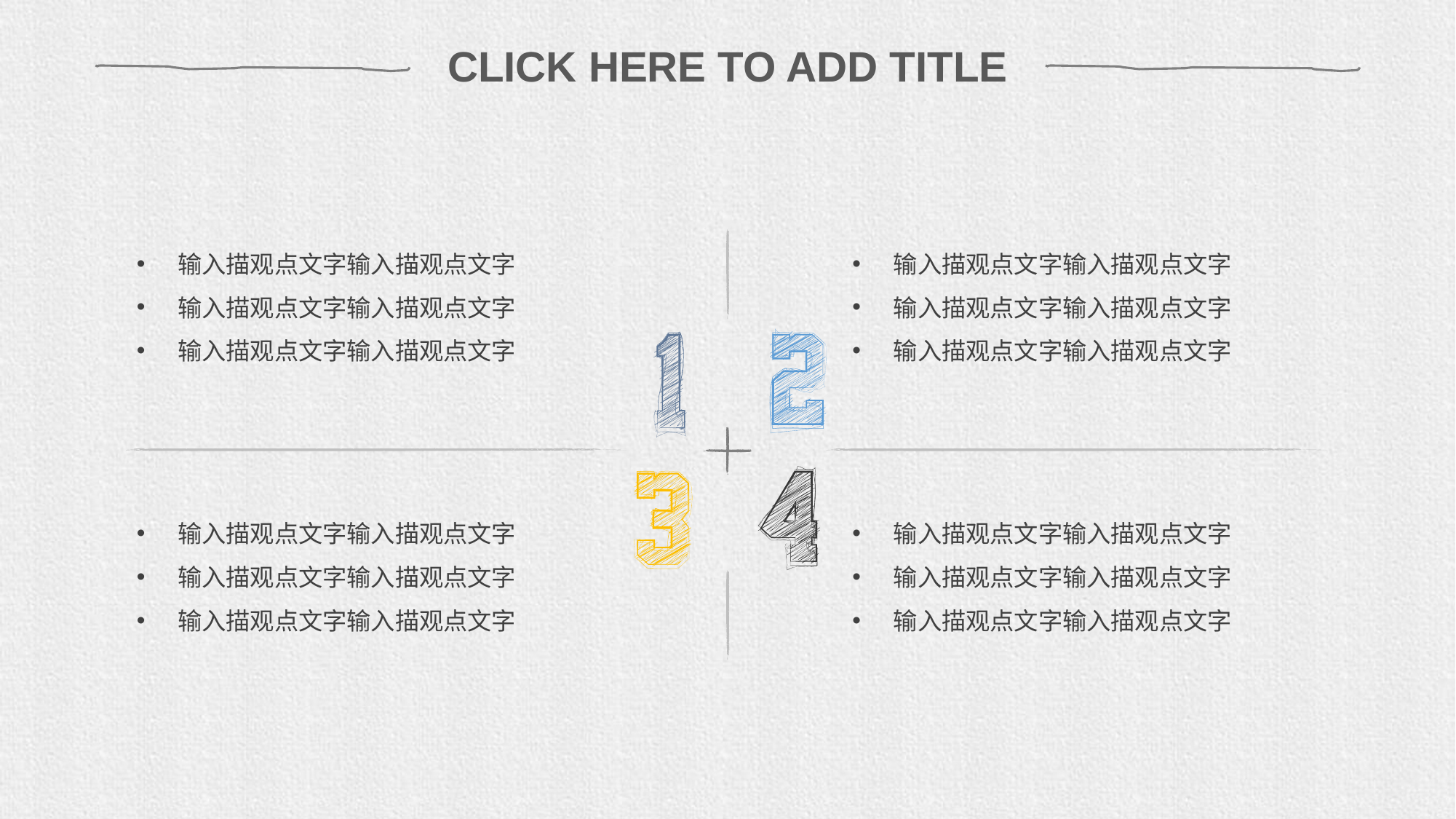

CLICK HERE TO ADD TITLE
输入描观点文字输入描观点文字
输入描观点文字输入描观点文字
输入描观点文字输入描观点文字
输入描观点文字输入描观点文字
输入描观点文字输入描观点文字
输入描观点文字输入描观点文字

输入描观点文字输入描观点文字
输入描观点文字输入描观点文字
输入描观点文字输入描观点文字
输入描观点文字输入描观点文字
输入描观点文字输入描观点文字
输入描观点文字输入描观点文字